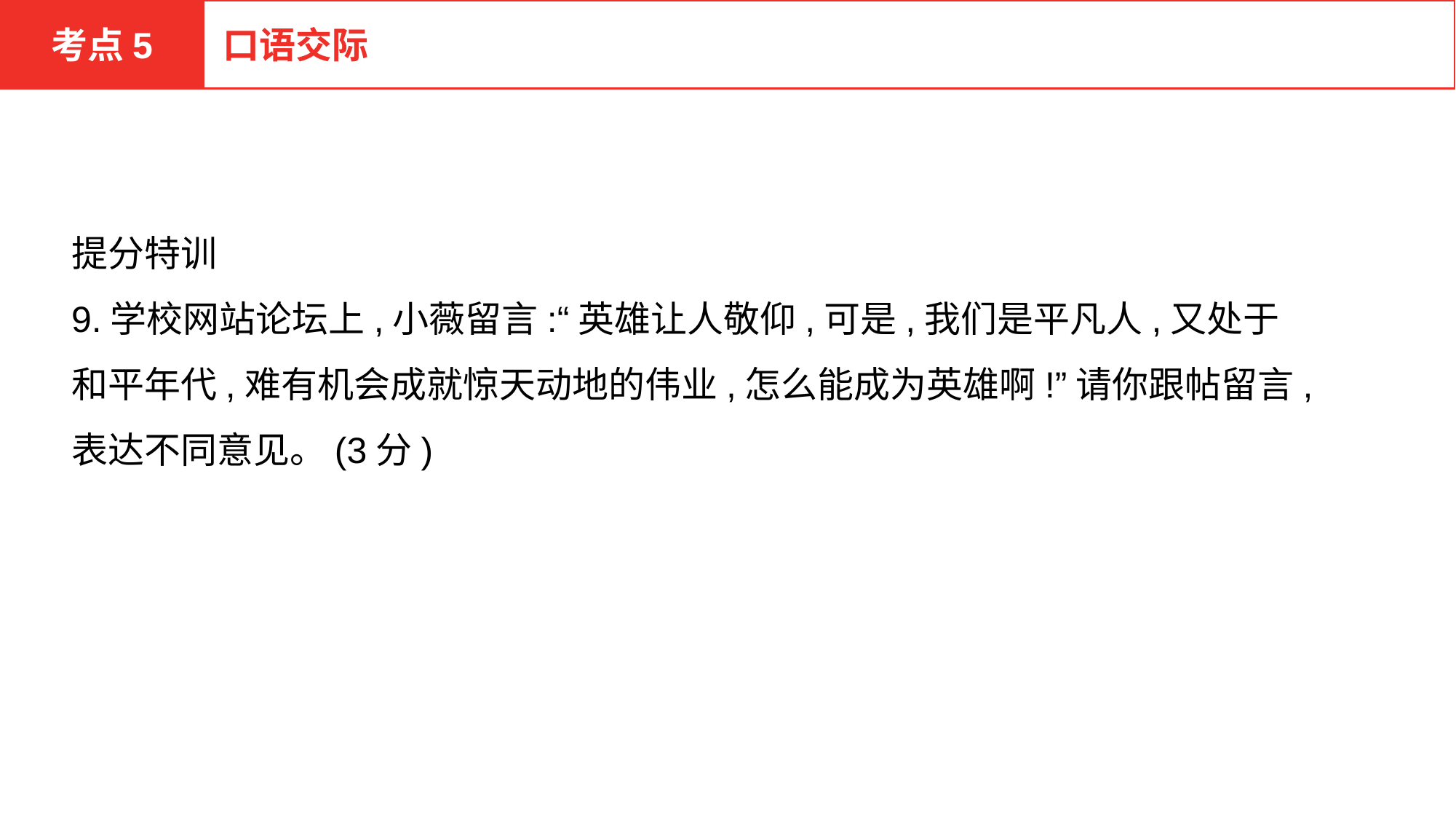

考点5
口语交际
提分特训
9.学校网站论坛上,小薇留言:“英雄让人敬仰,可是,我们是平凡人,又处于和平年代,难有机会成就惊天动地的伟业,怎么能成为英雄啊!”请你跟帖留言,表达不同意见。(3分)